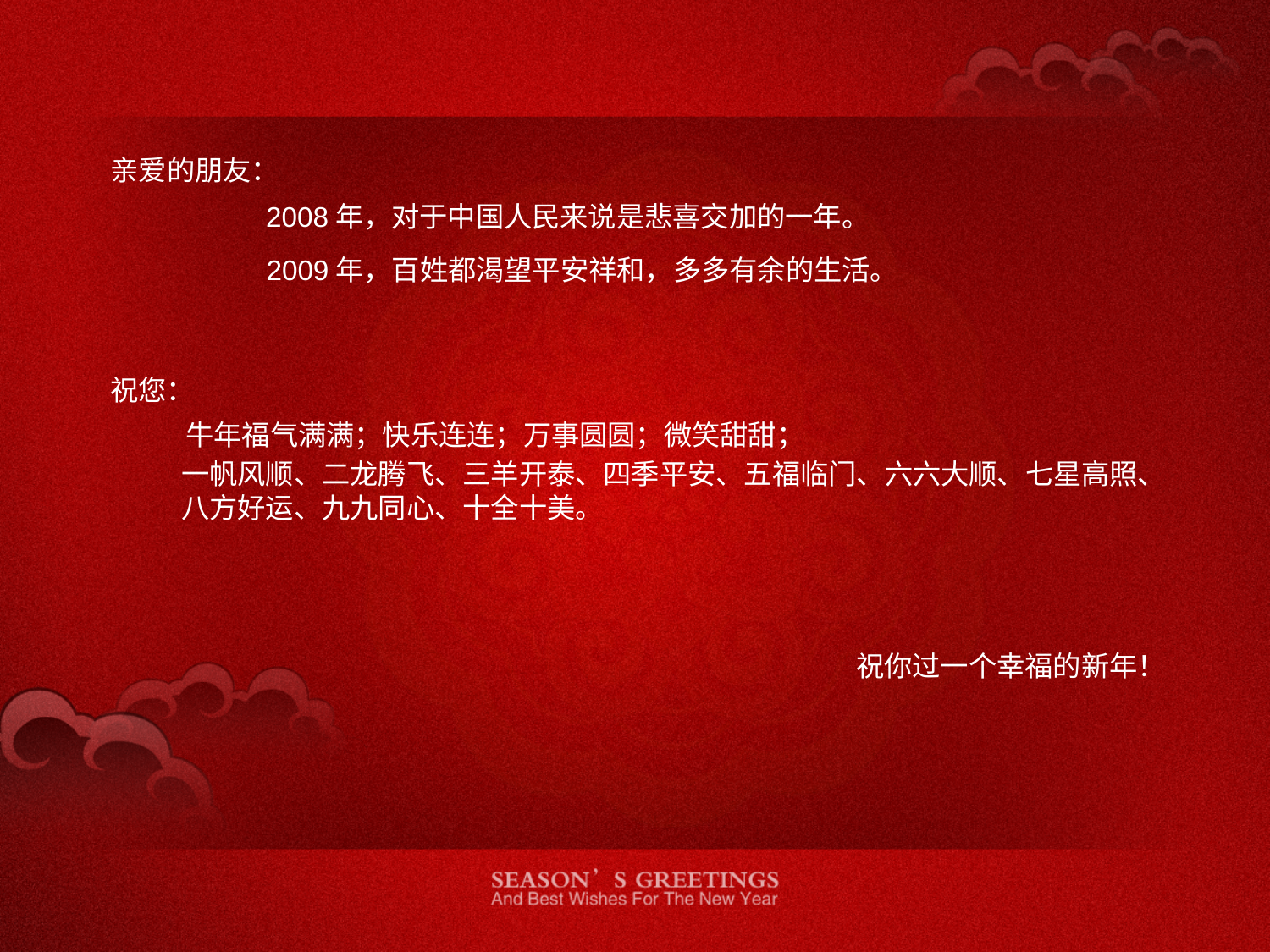

亲爱的朋友：
2008年，对于中国人民来说是悲喜交加的一年。
2009年，百姓都渴望平安祥和，多多有余的生活。
祝您：
牛年福气满满；快乐连连；万事圆圆；微笑甜甜；
一帆风顺、二龙腾飞、三羊开泰、四季平安、五福临门、六六大顺、七星高照、八方好运、九九同心、十全十美。
祝你过一个幸福的新年！